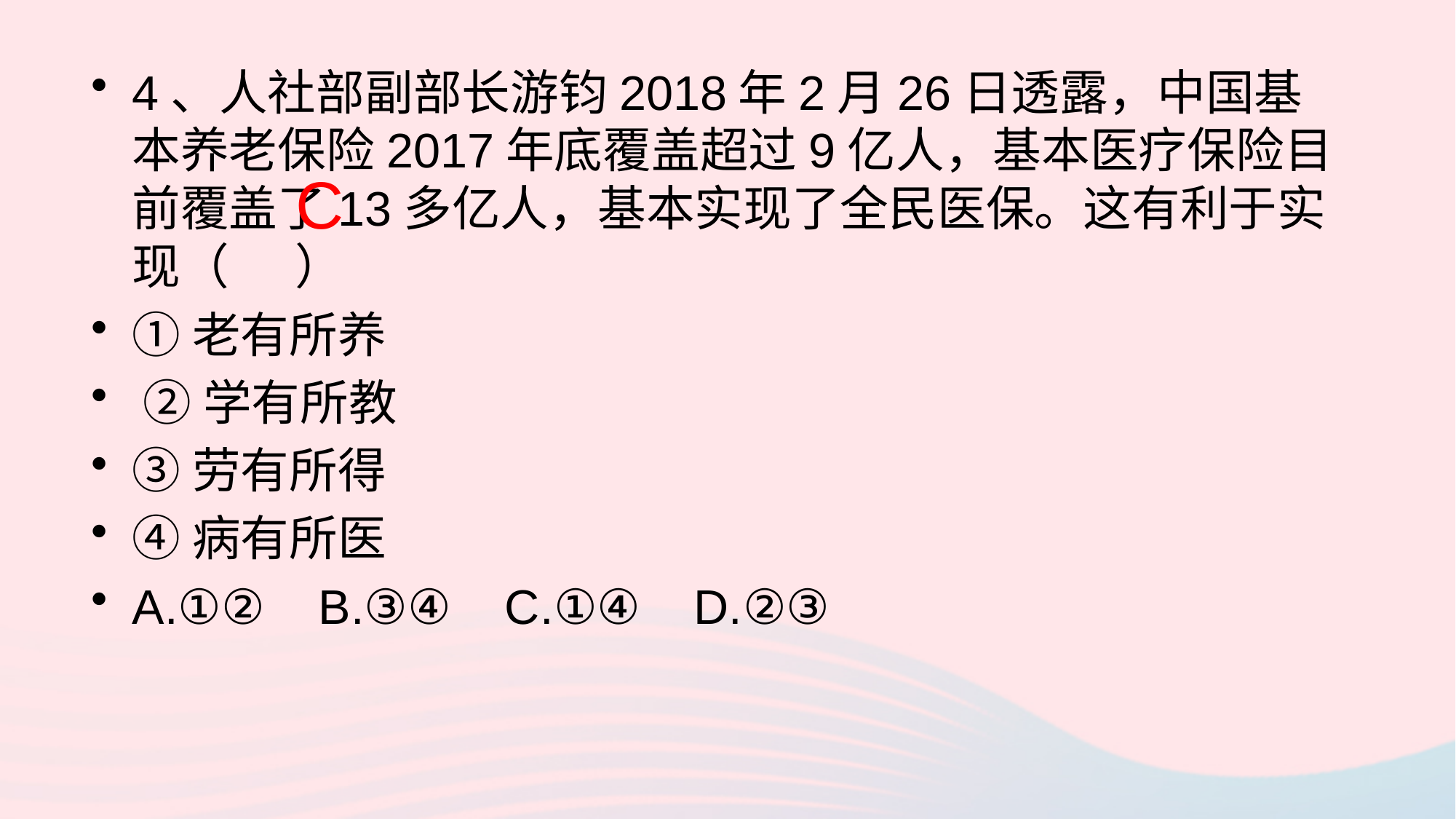

4、人社部副部长游钧2018年2月26日透露，中国基本养老保险2017年底覆盖超过9亿人，基本医疗保险目前覆盖了13多亿人，基本实现了全民医保。这有利于实现（      ）
①老有所养
 ②学有所教
③劳有所得
④病有所医
A.①②    B.③④    C.①④    D.②③
C